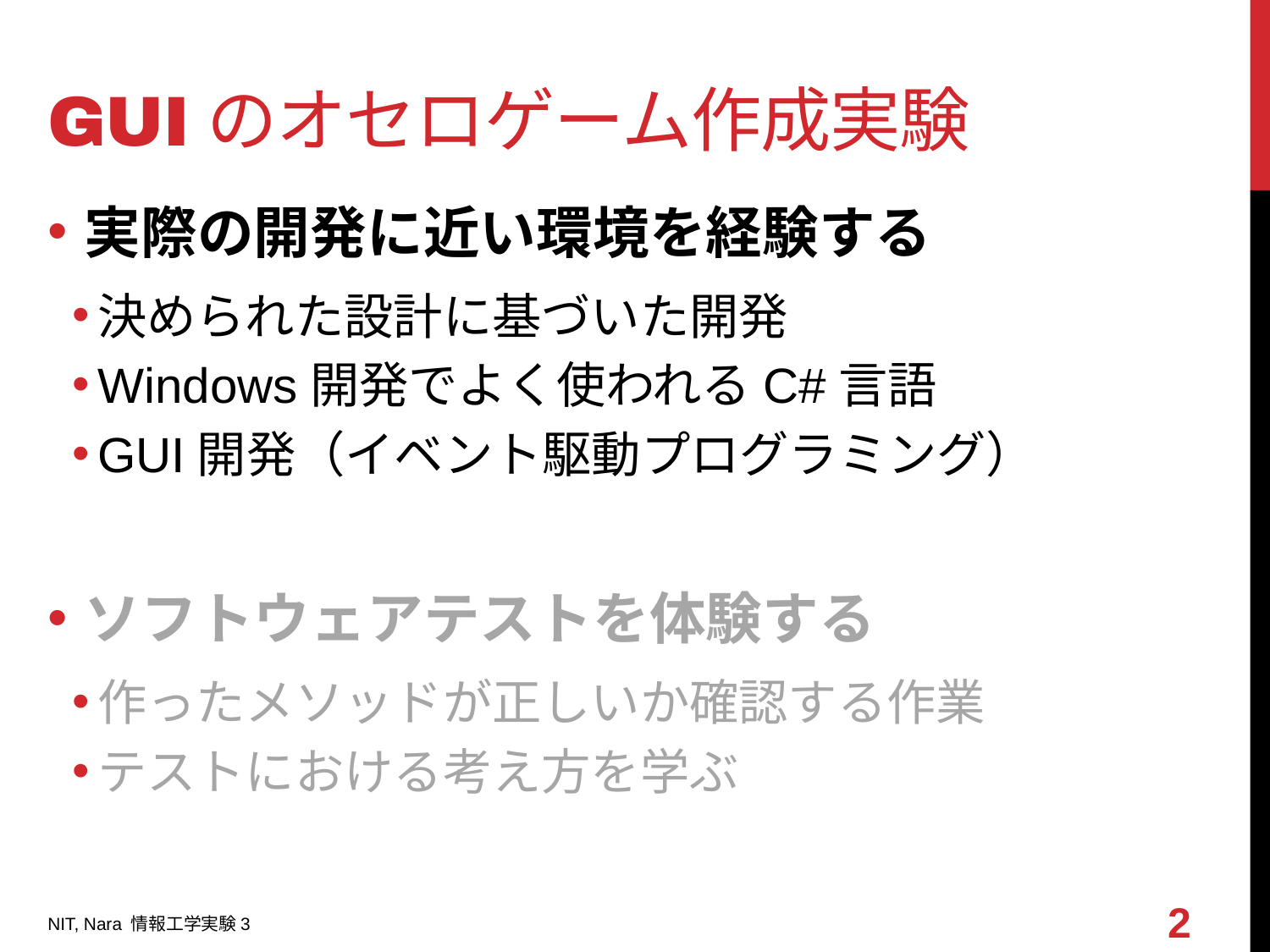

# GUIのオセロゲーム作成実験
実際の開発に近い環境を経験する
決められた設計に基づいた開発
Windows開発でよく使われるC#言語
GUI開発（イベント駆動プログラミング）

ソフトウェアテストを体験する
作ったメソッドが正しいか確認する作業
テストにおける考え方を学ぶ
2
NIT, Nara 情報工学実験3